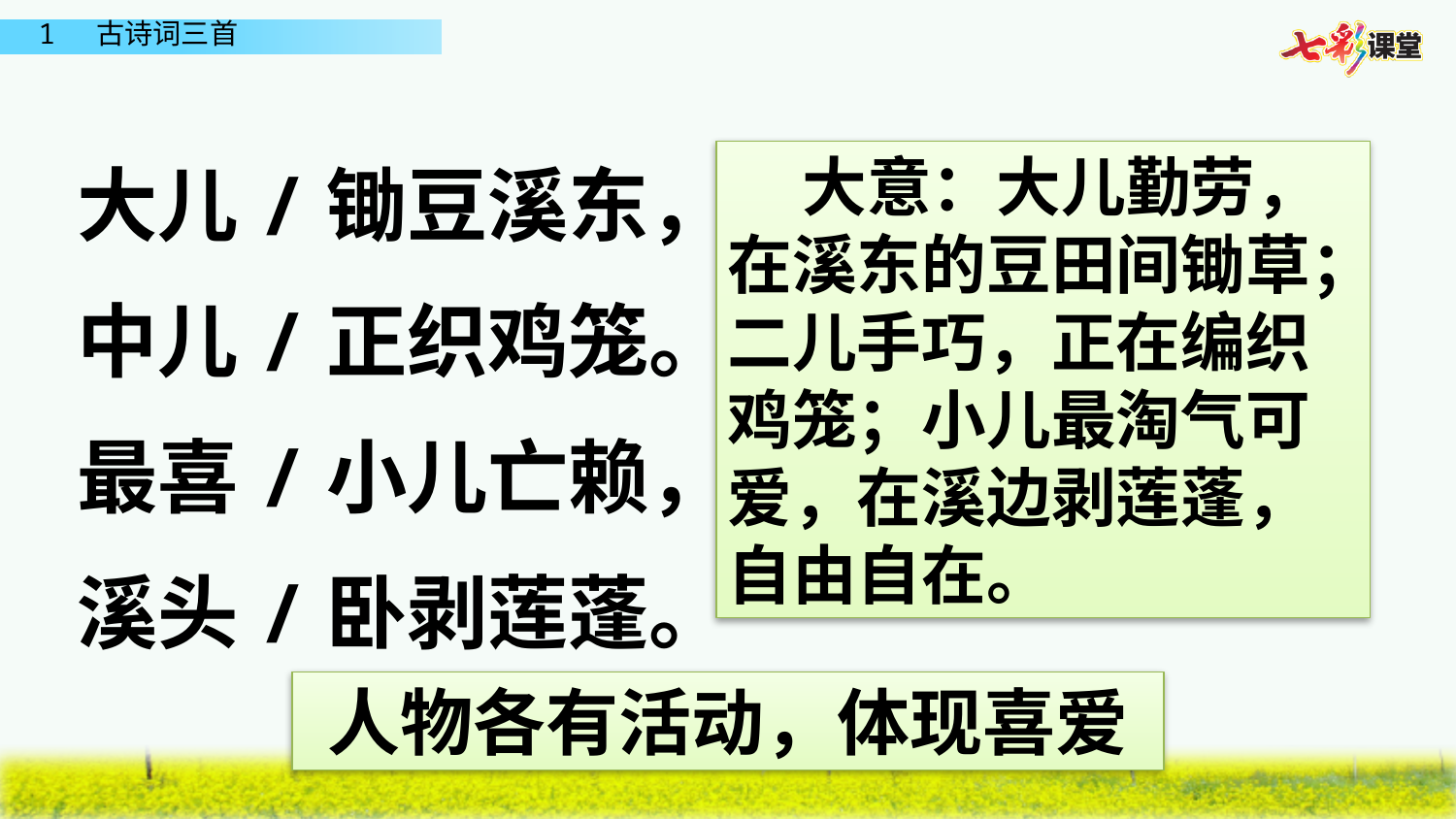

大儿/锄豆溪东，
中儿/正织鸡笼。
最喜/小儿亡赖，
溪头/卧剥莲蓬。
    大意：大儿勤劳，在溪东的豆田间锄草；二儿手巧，正在编织鸡笼；小儿最淘气可爱，在溪边剥莲蓬，自由自在。
人物各有活动，体现喜爱